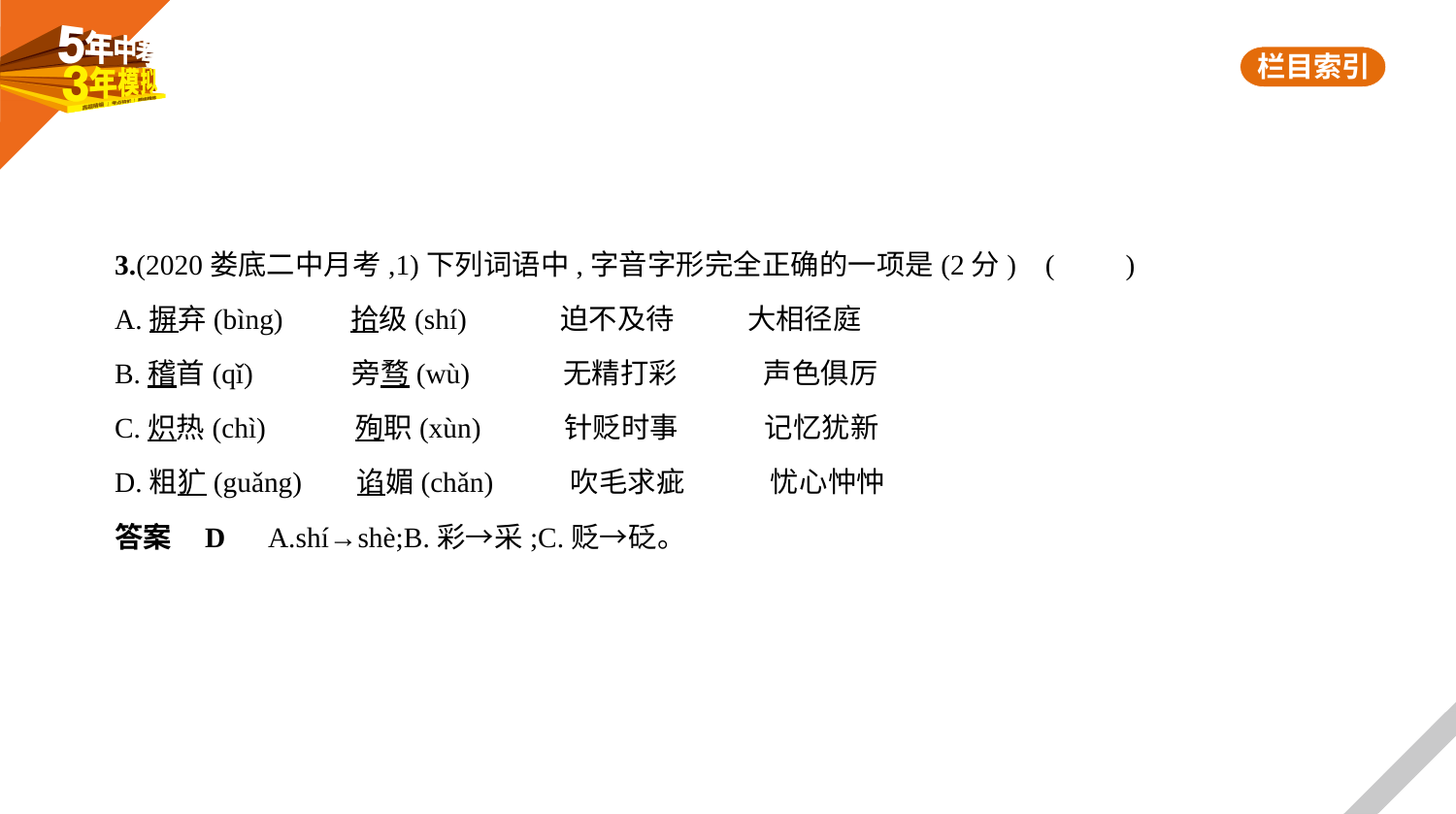

3.(2020娄底二中月考,1)下列词语中,字音字形完全正确的一项是(2分) (　　)
A.摒弃(bìng)　     拾级(shí) 　        迫不及待　       大相径庭
B.稽首(qǐ)　　　 旁骛(wù)　　　无精打彩　　　声色俱厉
C.炽热(chì)　　    殉职(xùn)　　   针贬时事　　　记忆犹新
D.粗犷(guǎng)　   谄媚(chǎn)　　  吹毛求疵　　　忧心忡忡
答案    D　A.shí→shè;B.彩→采;C.贬→砭。